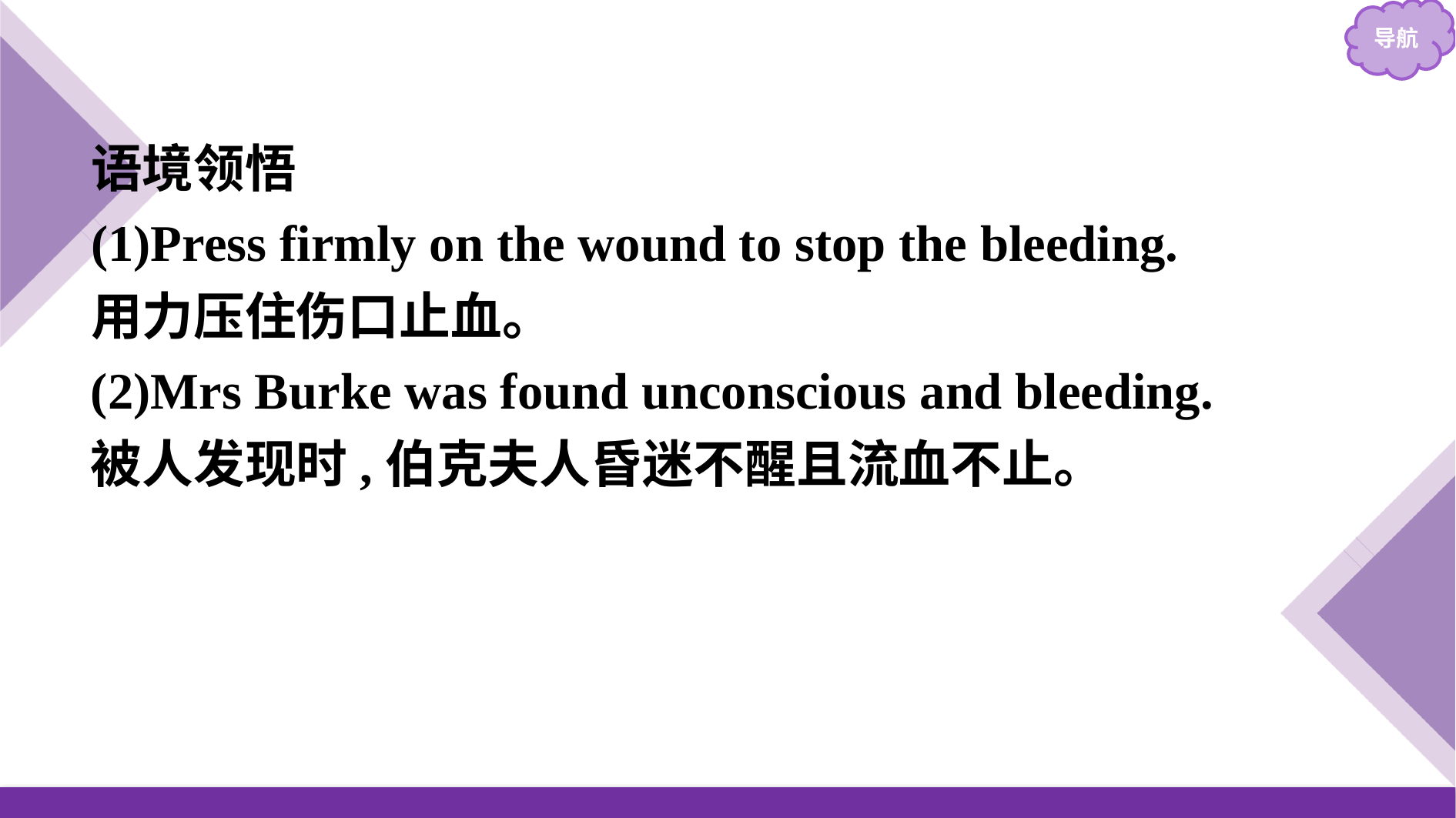

语境领悟
(1)Press firmly on the wound to stop the bleeding.
用力压住伤口止血。
(2)Mrs Burke was found unconscious and bleeding.
被人发现时,伯克夫人昏迷不醒且流血不止。